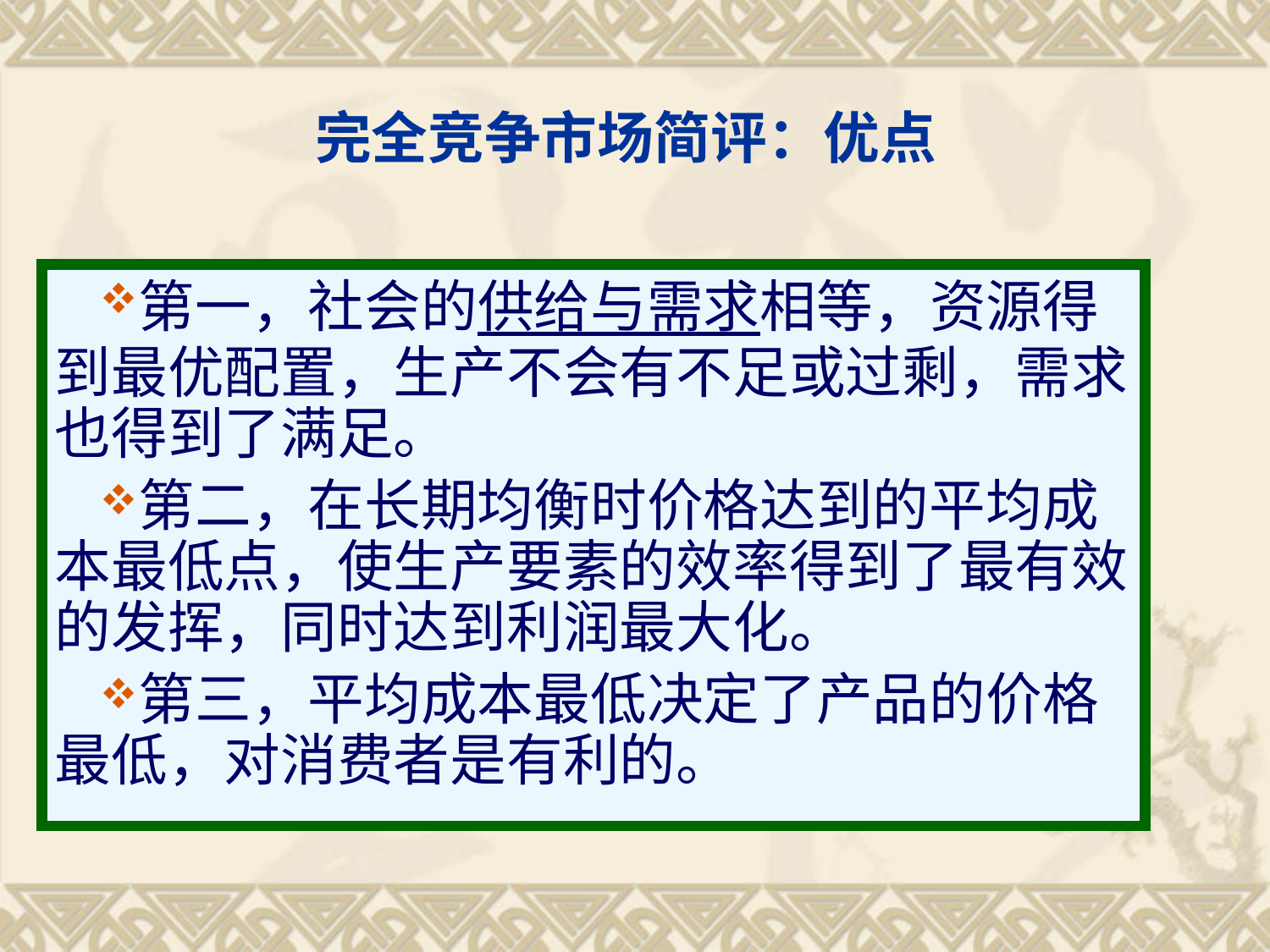

# 完全竞争市场简评：优点
第一，社会的供给与需求相等，资源得到最优配置，生产不会有不足或过剩，需求也得到了满足。
第二，在长期均衡时价格达到的平均成本最低点，使生产要素的效率得到了最有效的发挥，同时达到利润最大化。
第三，平均成本最低决定了产品的价格最低，对消费者是有利的。